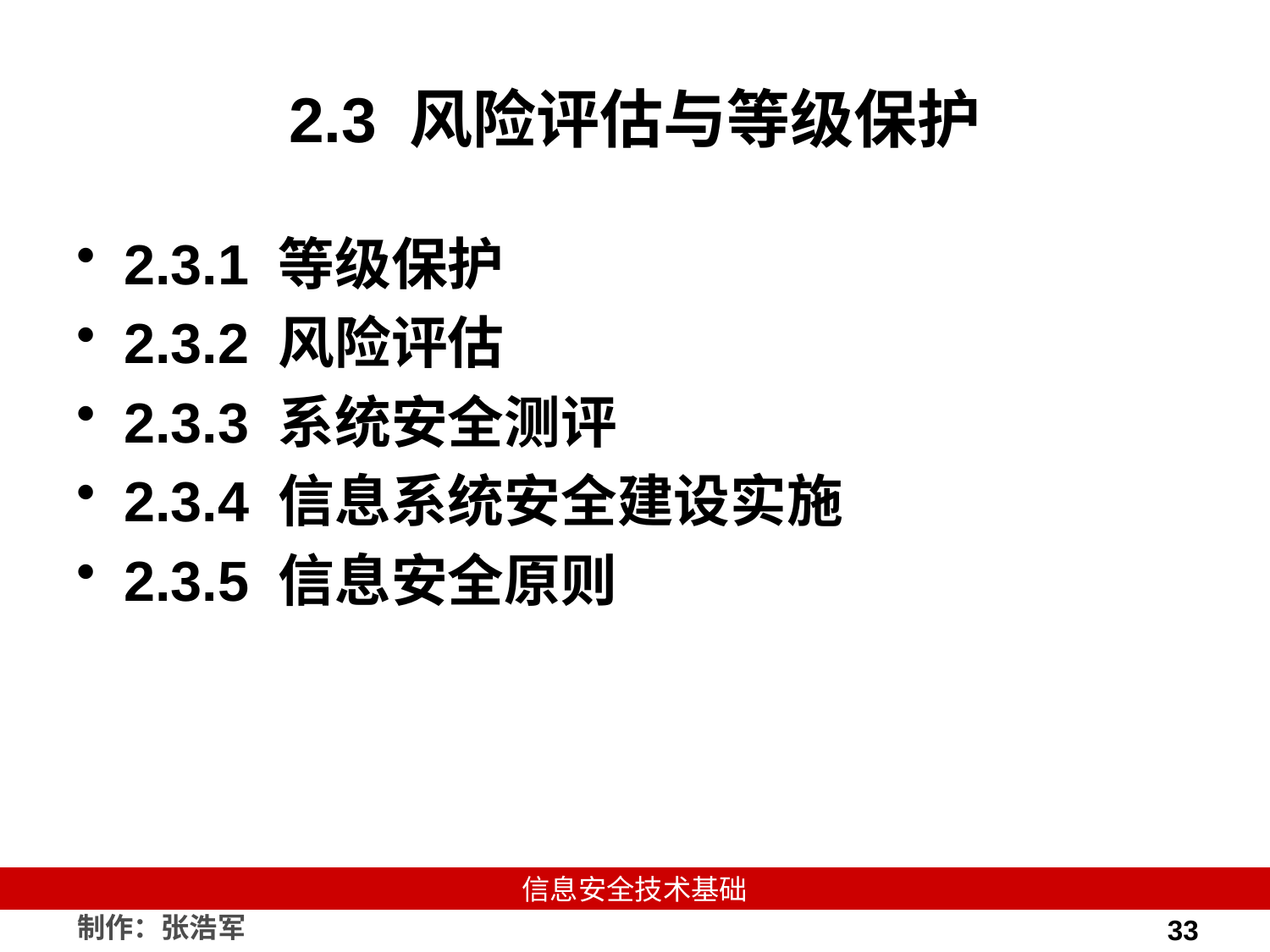

# 2.3 风险评估与等级保护
2.3.1 等级保护
2.3.2 风险评估
2.3.3 系统安全测评
2.3.4 信息系统安全建设实施
2.3.5 信息安全原则

33